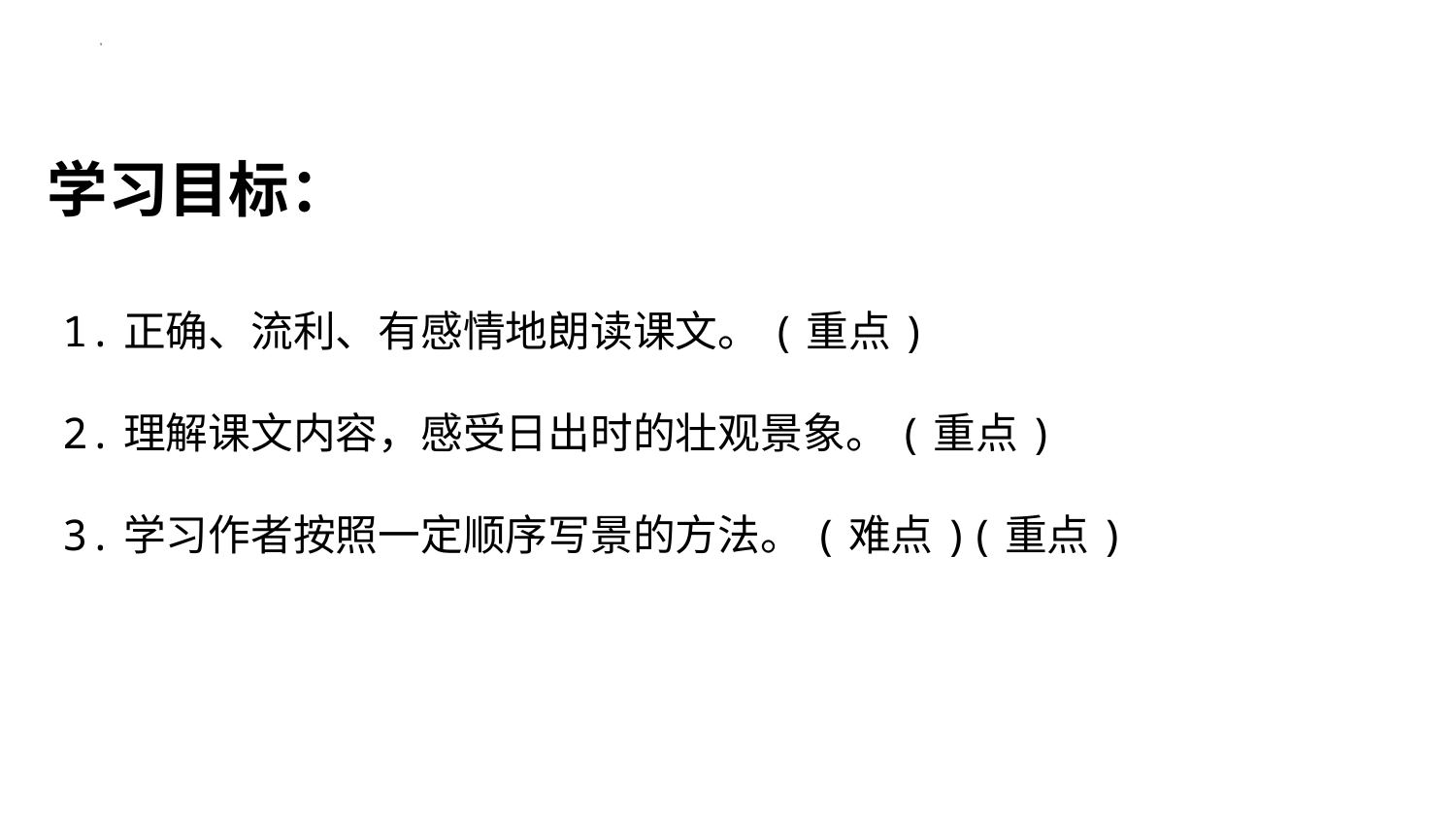

学习目标：
1.正确、流利、有感情地朗读课文。(重点)
2.理解课文内容，感受日出时的壮观景象。(重点)
3.学习作者按照一定顺序写景的方法。(难点)(重点)